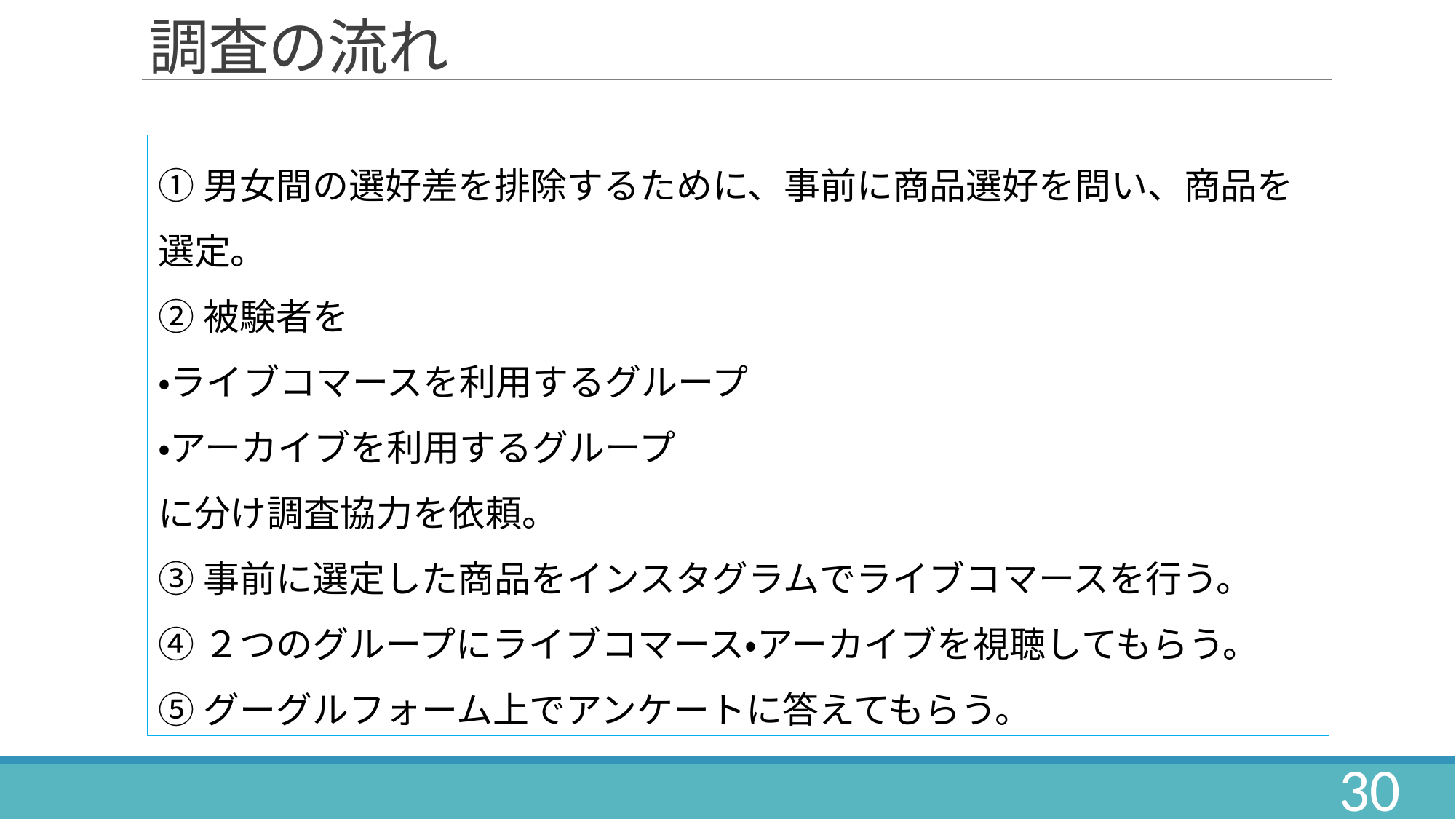

# 調査の流れ
①男女間の選好差を排除するために、事前に商品選好を問い、商品を選定。
②被験者を
・ライブコマースを利用するグループ
・アーカイブを利用するグループ
に分け調査協力を依頼。
③事前に選定した商品をインスタグラムでライブコマースを行う。
④２つのグループにライブコマース・アーカイブを視聴してもらう。
⑤グーグルフォーム上でアンケートに答えてもらう。
30